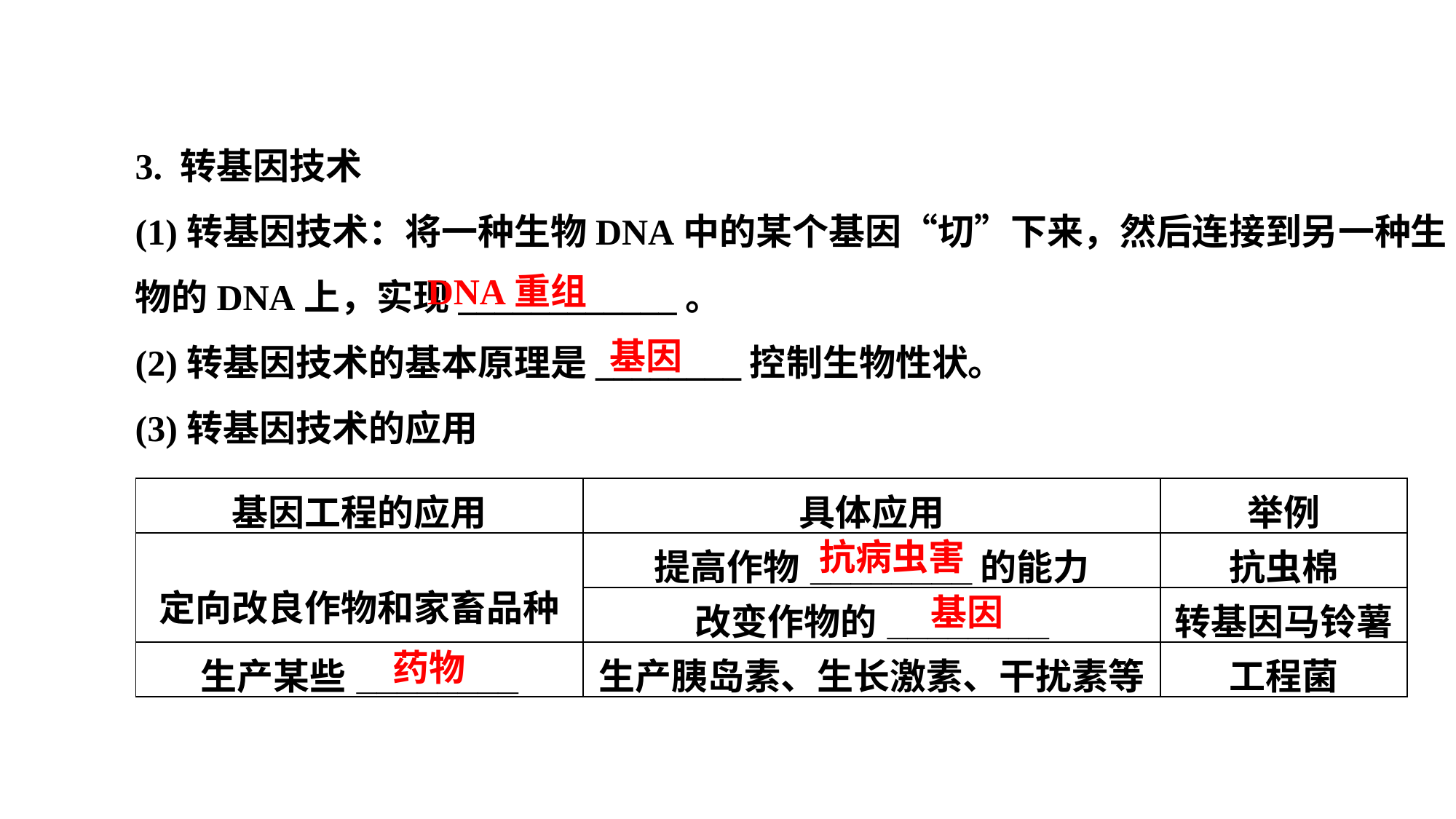

3. 转基因技术
(1)转基因技术：将一种生物DNA中的某个基因“切”下来，然后连接到另一种生物的DNA上，实现____________。
(2)转基因技术的基本原理是________控制生物性状。
(3)转基因技术的应用
DNA重组
基因
| 基因工程的应用 | 具体应用 | 举例 |
| --- | --- | --- |
| 定向改良作物和家畜品种 | 提高作物\_\_\_\_\_\_\_\_的能力 | 抗虫棉 |
|  | 改变作物的\_\_\_\_\_\_\_\_ | 转基因马铃薯 |
| 生产某些\_\_\_\_\_\_\_\_ | 生产胰岛素、生长激素、干扰素等 | 工程菌 |
抗病虫害
基因
药物